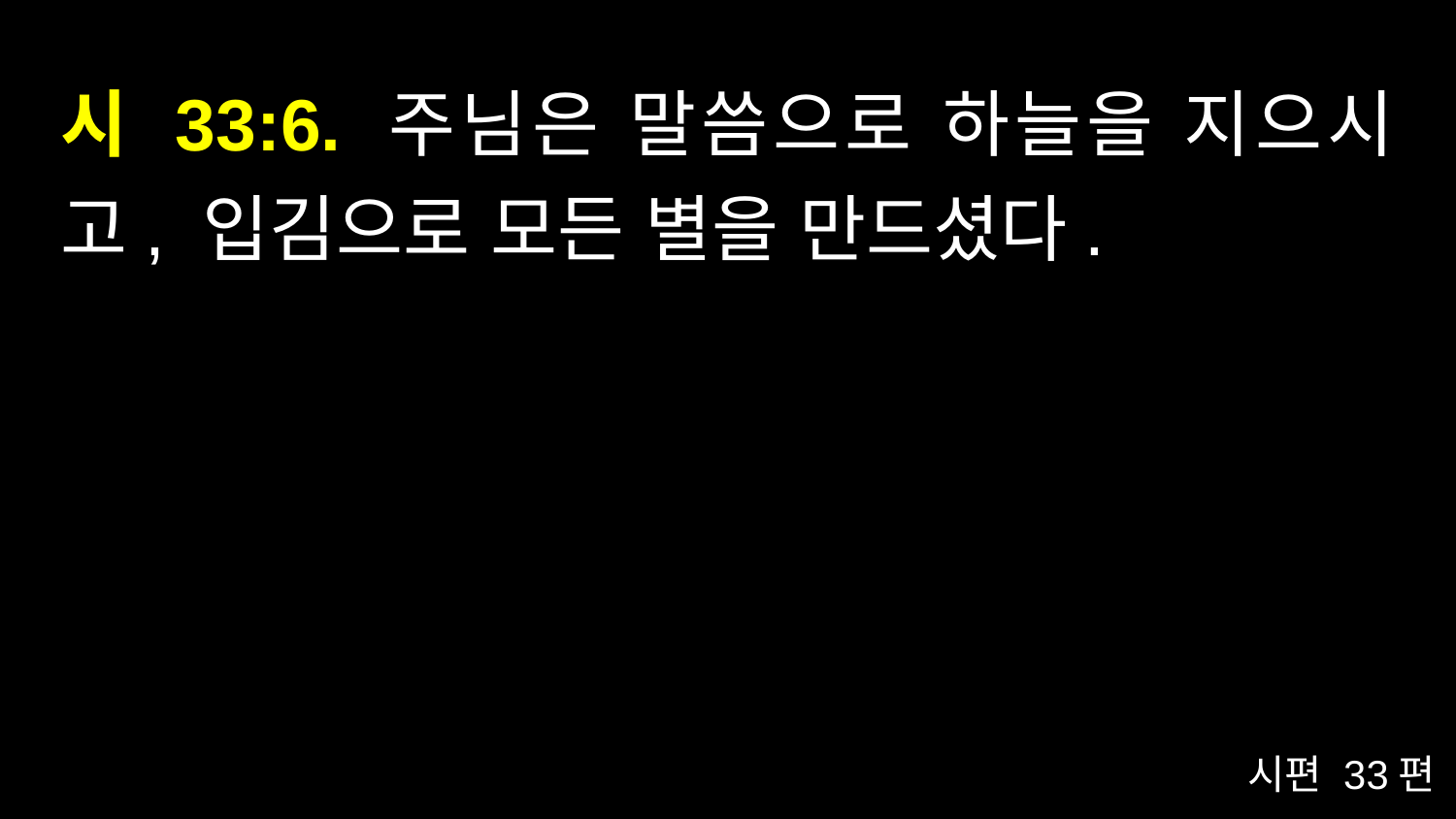

# 시 33:6. 주님은 말씀으로 하늘을 지으시고, 입김으로 모든 별을 만드셨다.
시편 33편